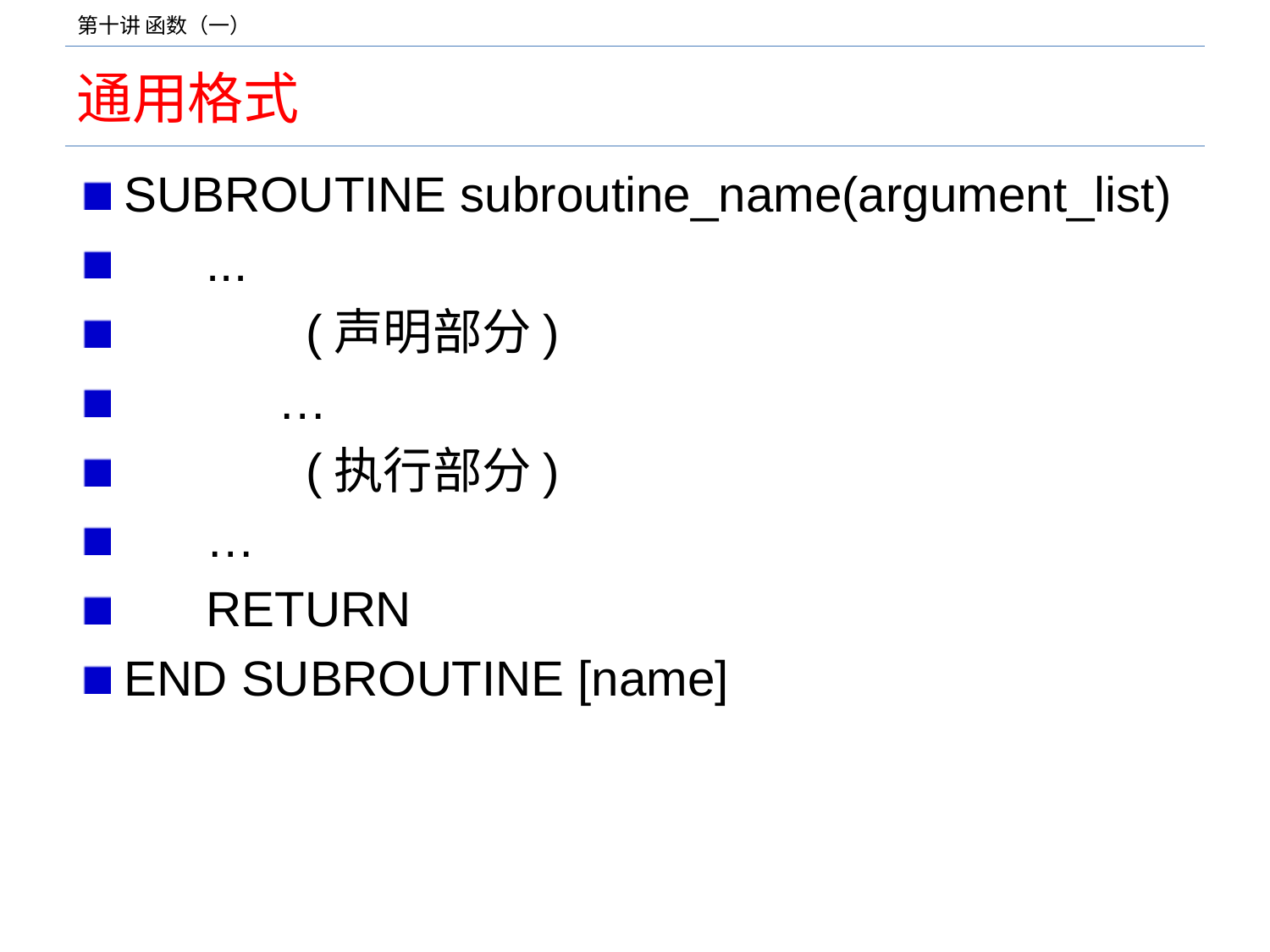

# 通用格式
SUBROUTINE subroutine_name(argument_list)
      ...
	    (声明部分)
	  …
	    (执行部分)
      …
      RETURN
END SUBROUTINE [name]